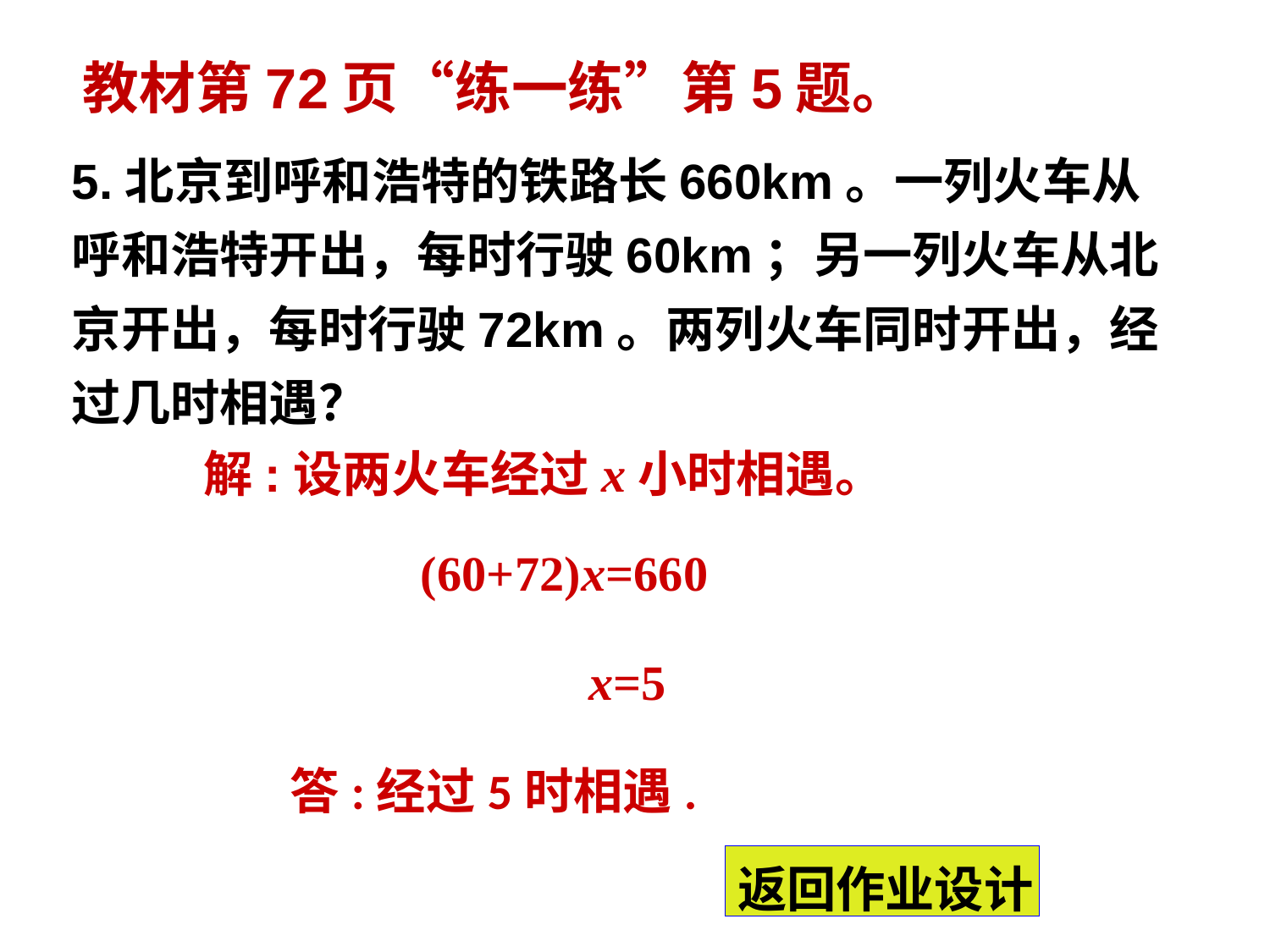

教材第72页“练一练”第5题。
5.北京到呼和浩特的铁路长660km。一列火车从呼和浩特开出，每时行驶60km；另一列火车从北京开出，每时行驶72km。两列火车同时开出，经过几时相遇？
解:设两火车经过x小时相遇。
(60+72)x=660
x=5
答:经过5时相遇.

返回作业设计